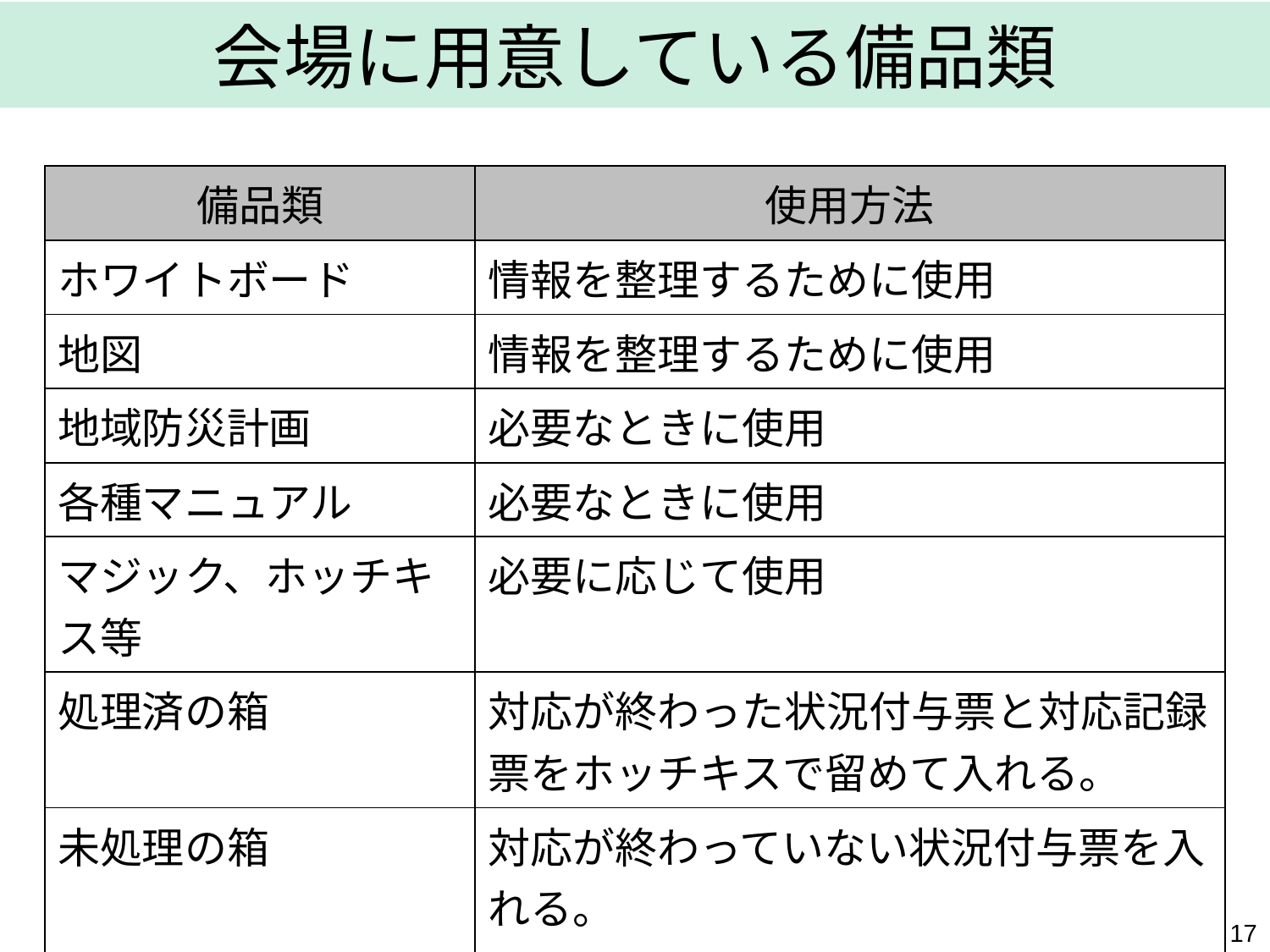

会場に用意している備品類
| 備品類 | 使用方法 |
| --- | --- |
| ホワイトボード | 情報を整理するために使用 |
| 地図 | 情報を整理するために使用 |
| 地域防災計画 | 必要なときに使用 |
| 各種マニュアル | 必要なときに使用 |
| マジック、ホッチキス等 | 必要に応じて使用 |
| 処理済の箱 | 対応が終わった状況付与票と対応記録票をホッチキスで留めて入れる。 |
| 未処理の箱 | 対応が終わっていない状況付与票を入れる。 |
17